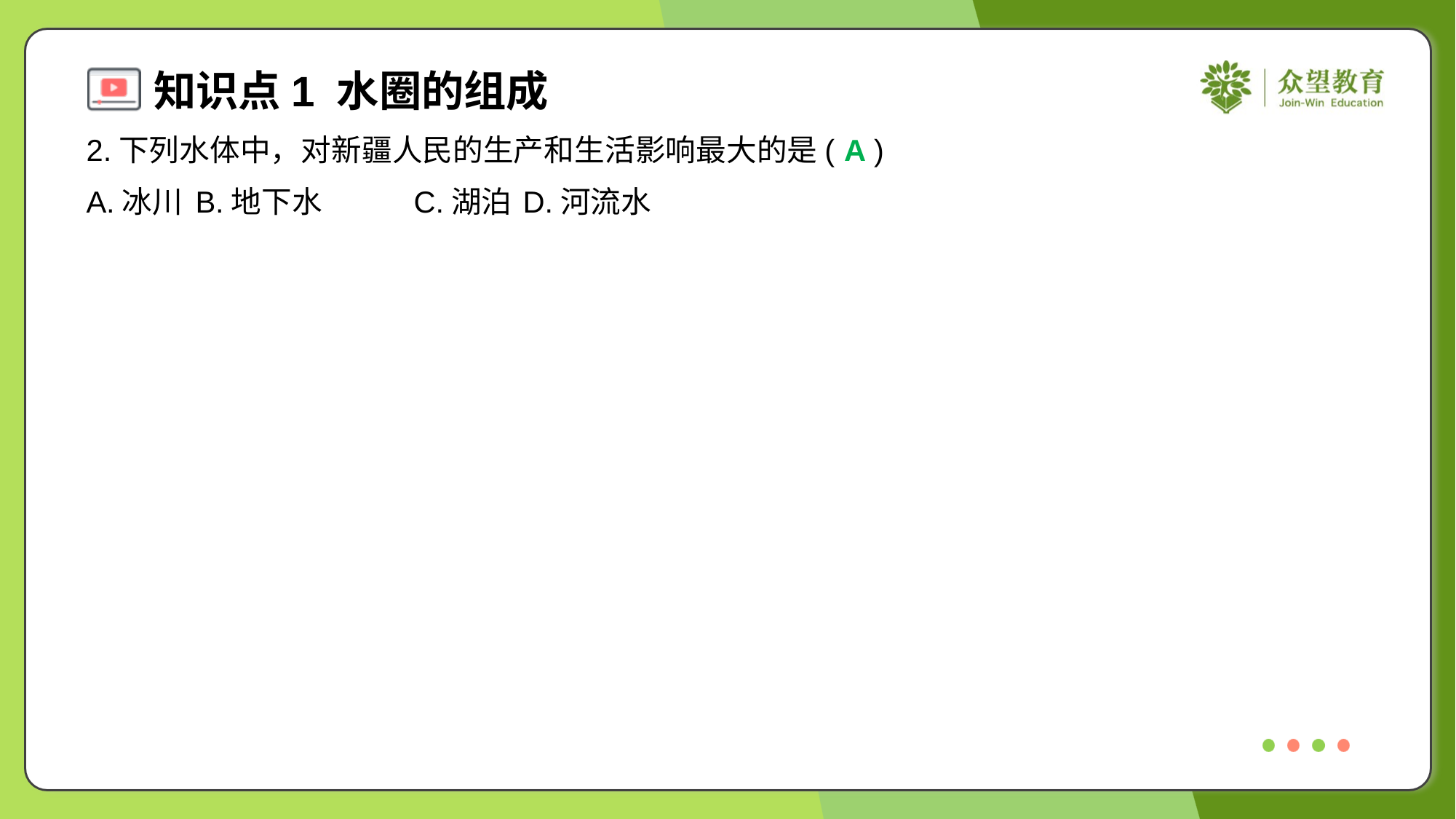

2.下列水体中，对新疆人民的生产和生活影响最大的是(     )
A
A.冰川	B.地下水	C.湖泊	D.河流水